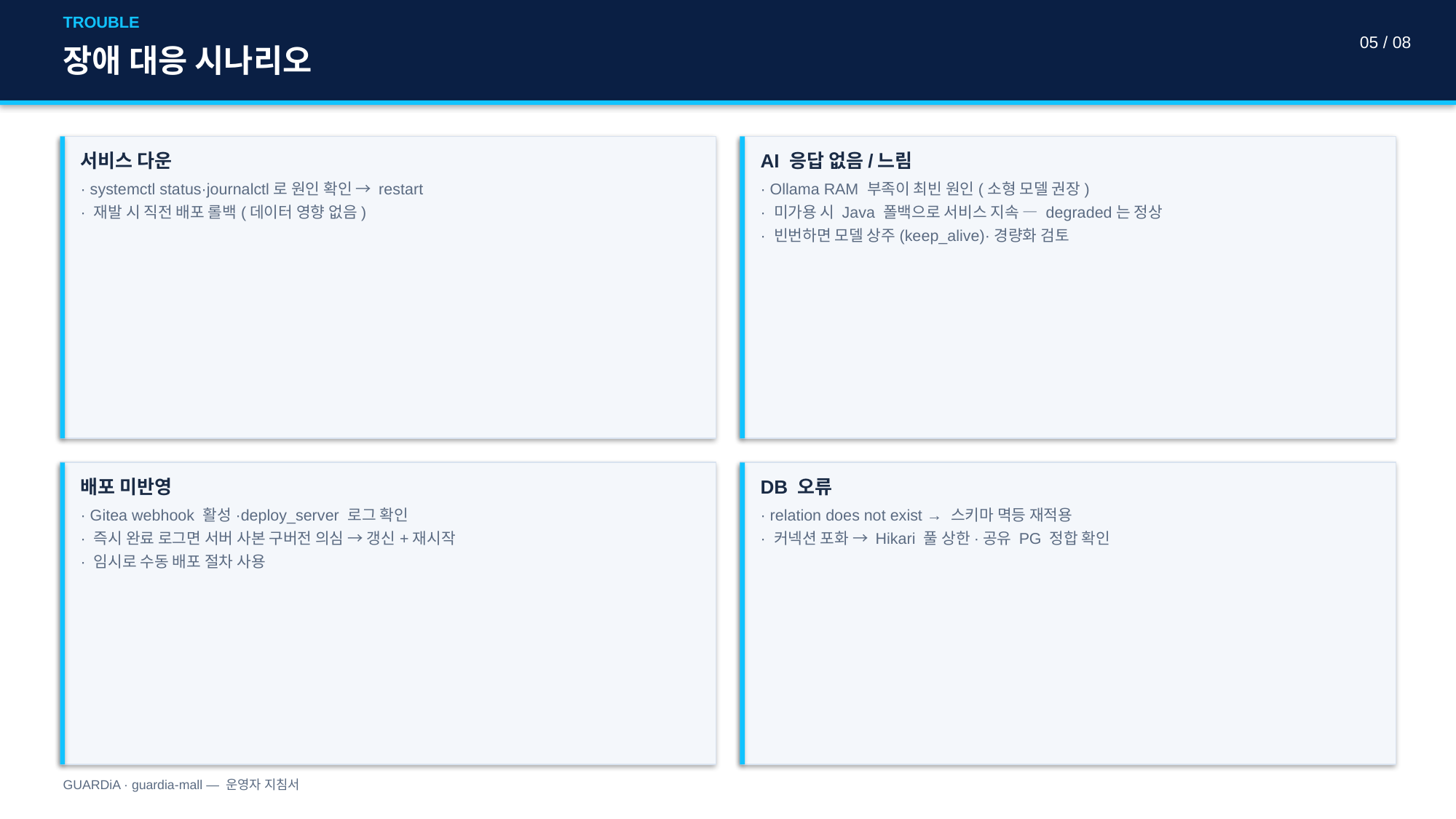

TROUBLE
05 / 08
장애 대응 시나리오

서비스 다운
· systemctl status·journalctl로 원인 확인 → restart
· 재발 시 직전 배포 롤백(데이터 영향 없음)
AI 응답 없음/느림
· Ollama RAM 부족이 최빈 원인(소형 모델 권장)
· 미가용 시 Java 폴백으로 서비스 지속 — degraded는 정상
· 빈번하면 모델 상주(keep_alive)·경량화 검토

배포 미반영
· Gitea webhook 활성·deploy_server 로그 확인
· 즉시 완료 로그면 서버 사본 구버전 의심 → 갱신+재시작
· 임시로 수동 배포 절차 사용
DB 오류
· relation does not exist → 스키마 멱등 재적용
· 커넥션 포화 → Hikari 풀 상한·공유 PG 정합 확인
GUARDiA · guardia-mall — 운영자 지침서